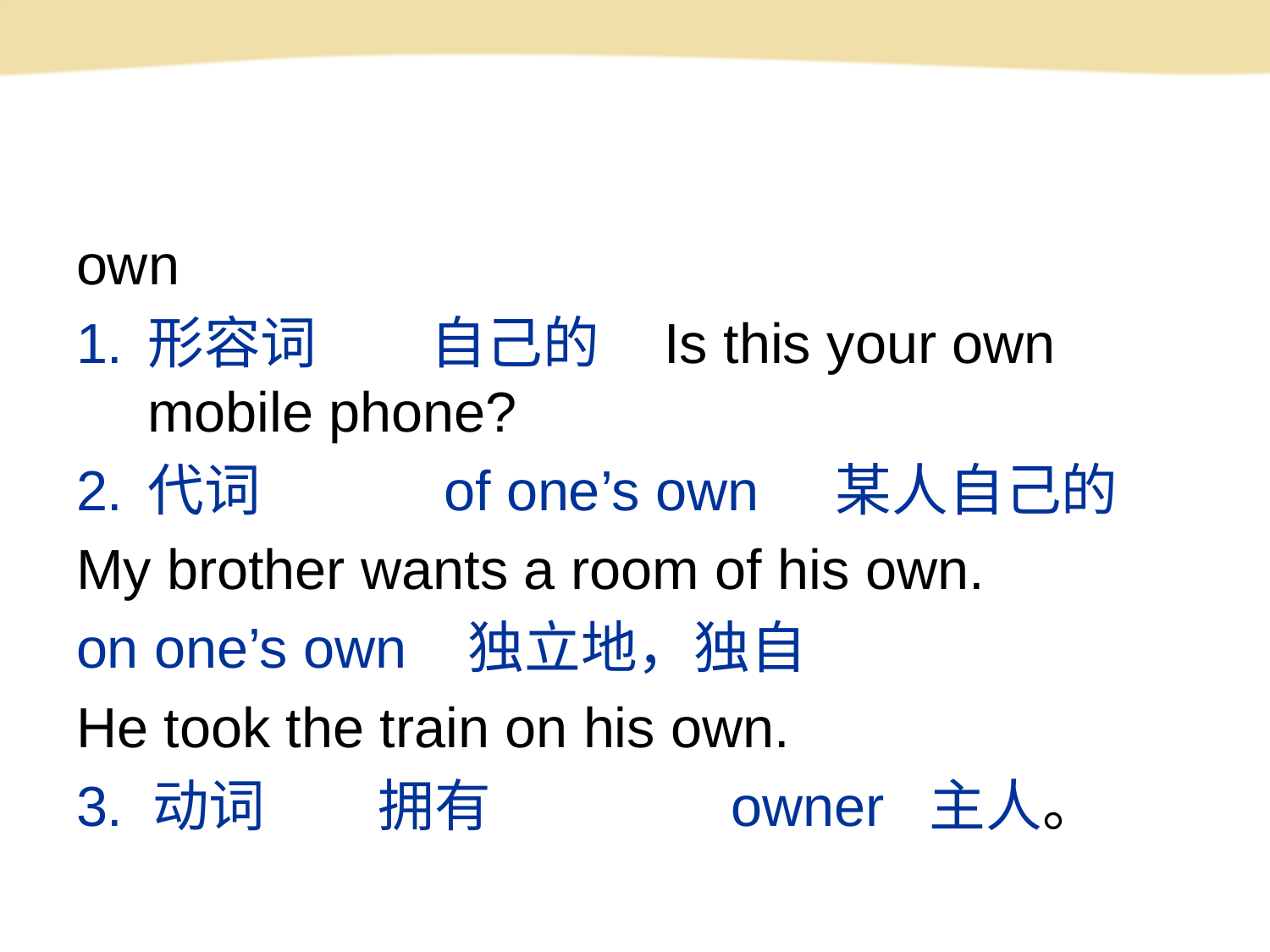

#
own
形容词　　自己的    Is this your own mobile phone?
代词　　　of one’s own    某人自己的
My brother wants a room of his own.
on one’s own   独立地，独自
He took the train on his own.
3. 动词　　拥有　　　　owner  主人。